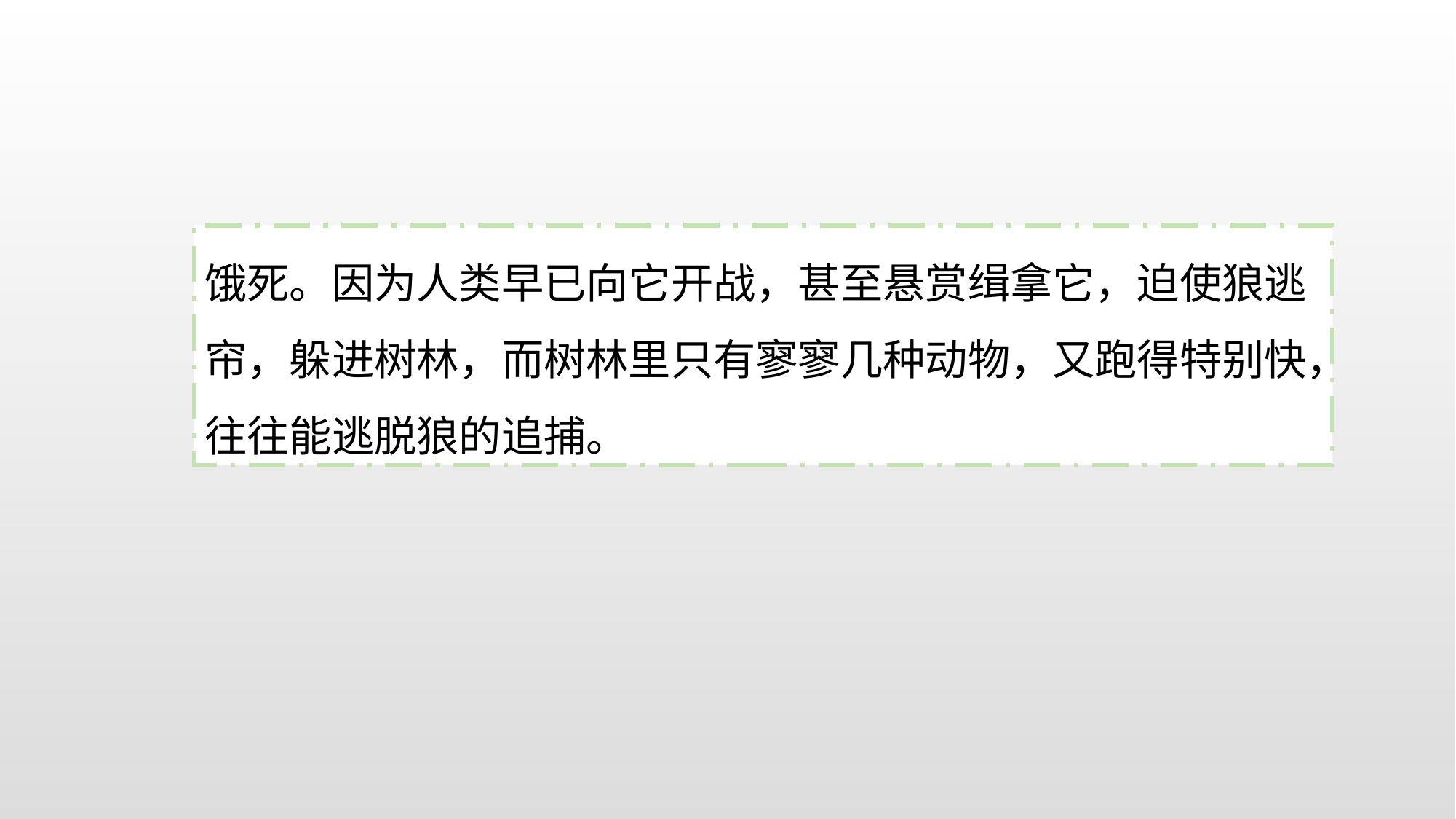

饿死。因为人类早已向它开战，甚至悬赏缉拿它，迫使狼逃帘，躲进树林，而树林里只有寥寥几种动物，又跑得特别快，往往能逃脱狼的追捕。